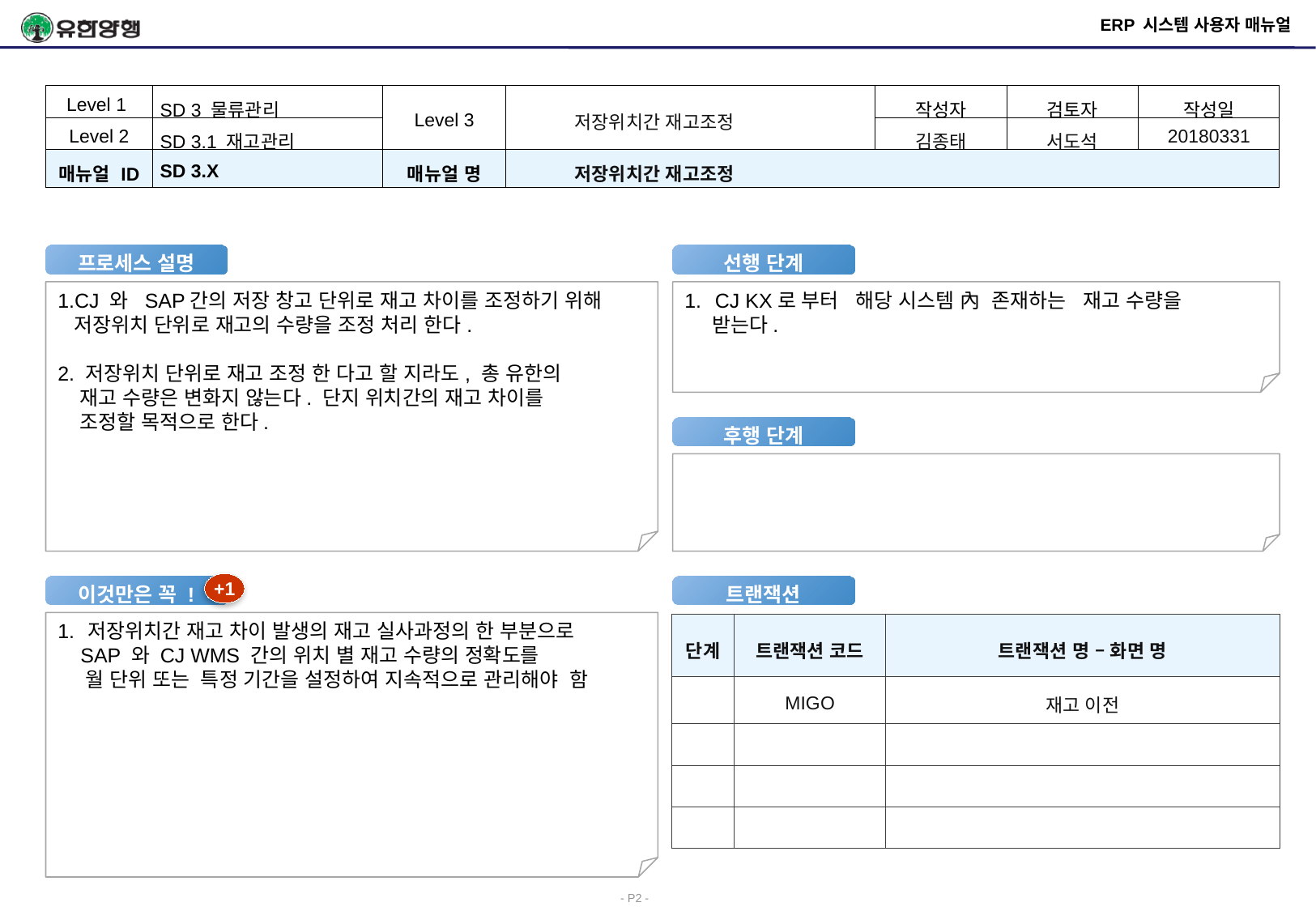

# ERP 시스템 사용자 매뉴얼
| Level 1 | SD 3 물류관리 | Level 3 | 저장위치간 재고조정 | 작성자 | 검토자 | 작성일 |
| --- | --- | --- | --- | --- | --- | --- |
| Level 2 | SD 3.1 재고관리 |  |  | 김종태 | 서도석 | 20180331 |
| 매뉴얼 ID | SD 3.X | 매뉴얼 명 | 저장위치간 재고조정 |  |  |  |
프로세스 설명
선행 단계
1.CJ 와  SAP간의 저장 창고 단위로 재고 차이를 조정하기 위해
  저장위치 단위로 재고의 수량을 조정 처리 한다.

2. 저장위치 단위로 재고 조정 한 다고 할 지라도, 총 유한의
   재고 수량은 변화지 않는다. 단지 위치간의 재고 차이를
   조정할 목적으로 한다.
CJ KX로 부터   해당 시스템 內  존재하는   재고 수량을
    받는다.
후행 단계

+1
이것만은 꼭 !
트랜잭션
저장위치간 재고 차이 발생의 재고 실사과정의 한 부분으로
    SAP 와 CJ WMS 간의 위치 별 재고 수량의 정확도를
    월 단위 또는  특정 기간을 설정하여 지속적으로 관리해야  함
| 단계 | 트랜잭션 코드 | 트랜잭션 명 – 화면 명 |
| --- | --- | --- |
|  | MIGO | 재고 이전 |
|  |  |  |
|  |  |  |
|  |  |  |